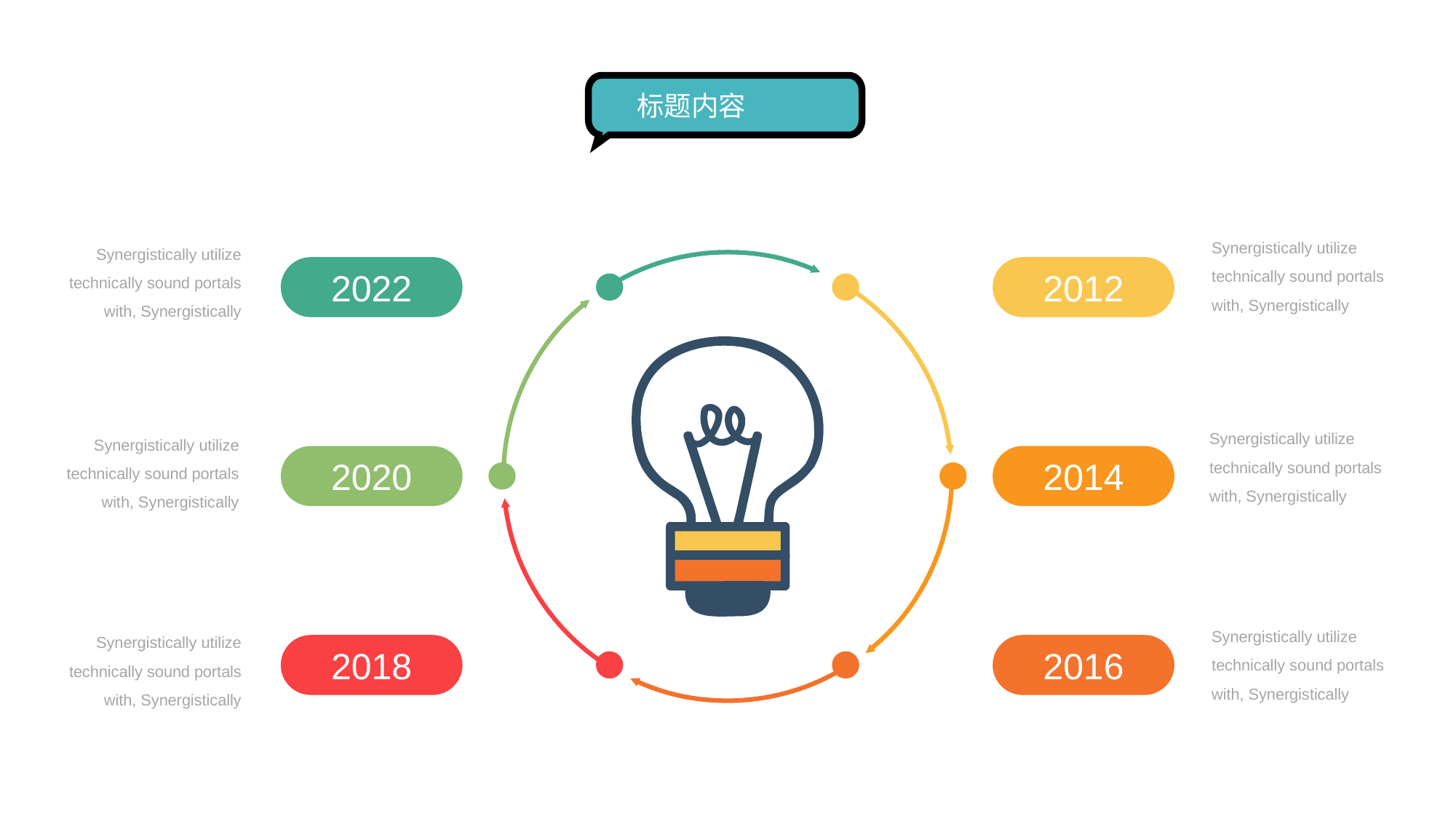

标题内容
Synergistically utilize technically sound portals with, Synergistically
Synergistically utilize technically sound portals with, Synergistically

2012
2022

Synergistically utilize technically sound portals with, Synergistically
Synergistically utilize technically sound portals with, Synergistically
2020
2014

Synergistically utilize technically sound portals with, Synergistically
Synergistically utilize technically sound portals with, Synergistically
2018
2016